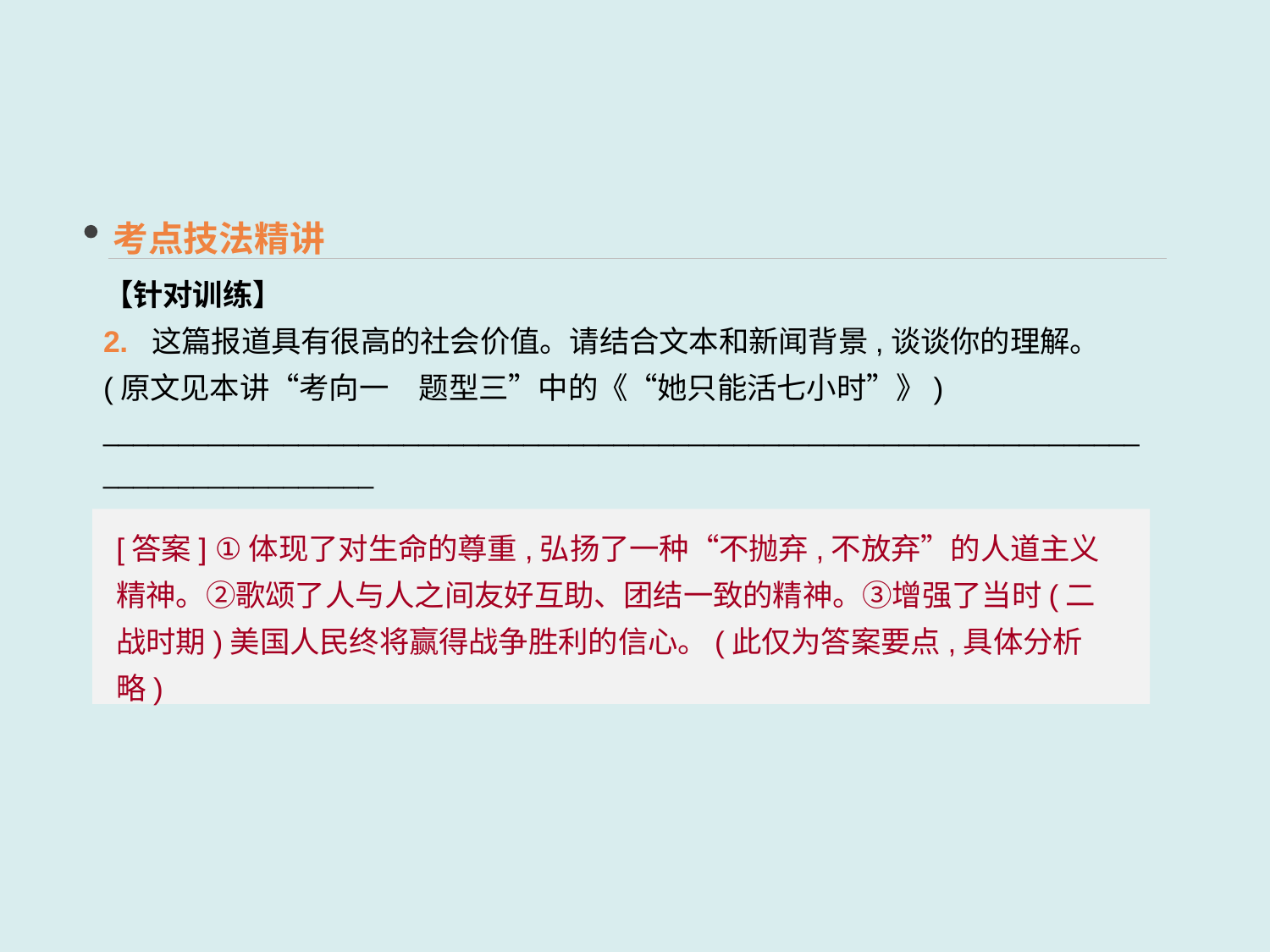

考点技法精讲

【针对训练】
2.  这篇报道具有很高的社会价值。请结合文本和新闻背景,谈谈你的理解。(原文见本讲“考向一　题型三”中的《“她只能活七小时”》)
_______________________________________________________________________________________

[答案] ①体现了对生命的尊重,弘扬了一种“不抛弃,不放弃”的人道主义精神。②歌颂了人与人之间友好互助、团结一致的精神。③增强了当时(二战时期)美国人民终将赢得战争胜利的信心。(此仅为答案要点,具体分析略)